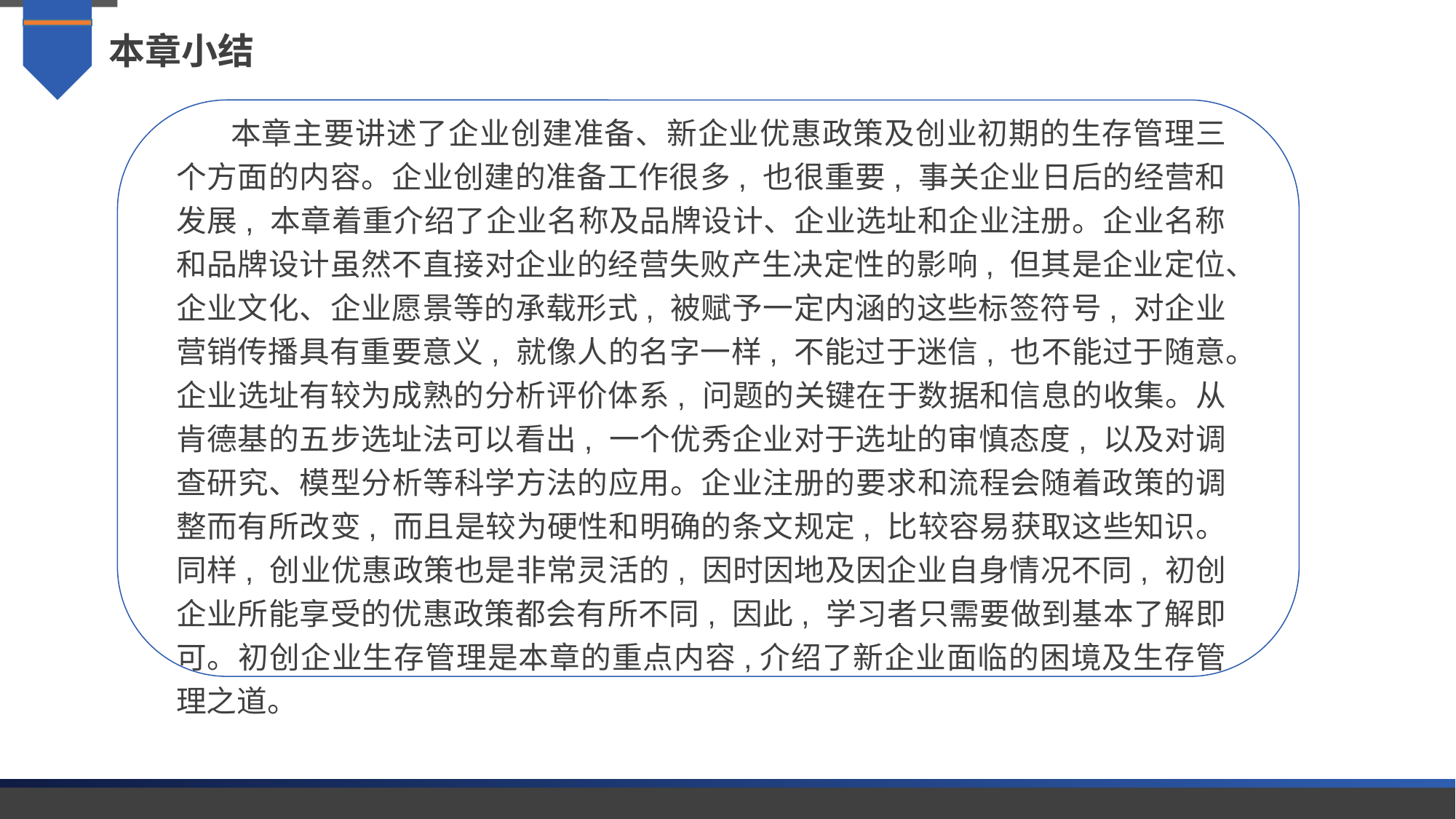

本章小结

本章主要讲述了企业创建准备、新企业优惠政策及创业初期的生存管理三个方面的内容。企业创建的准备工作很多, 也很重要, 事关企业日后的经营和发展, 本章着重介绍了企业名称及品牌设计、企业选址和企业注册。企业名称和品牌设计虽然不直接对企业的经营失败产生决定性的影响, 但其是企业定位、企业文化、企业愿景等的承载形式, 被赋予一定内涵的这些标签符号, 对企业营销传播具有重要意义, 就像人的名字一样, 不能过于迷信, 也不能过于随意。企业选址有较为成熟的分析评价体系, 问题的关键在于数据和信息的收集。从肯德基的五步选址法可以看出, 一个优秀企业对于选址的审慎态度, 以及对调查研究、模型分析等科学方法的应用。企业注册的要求和流程会随着政策的调整而有所改变, 而且是较为硬性和明确的条文规定, 比较容易获取这些知识。同样, 创业优惠政策也是非常灵活的, 因时因地及因企业自身情况不同, 初创企业所能享受的优惠政策都会有所不同, 因此, 学习者只需要做到基本了解即可。初创企业生存管理是本章的重点内容,介绍了新企业面临的困境及生存管理之道。